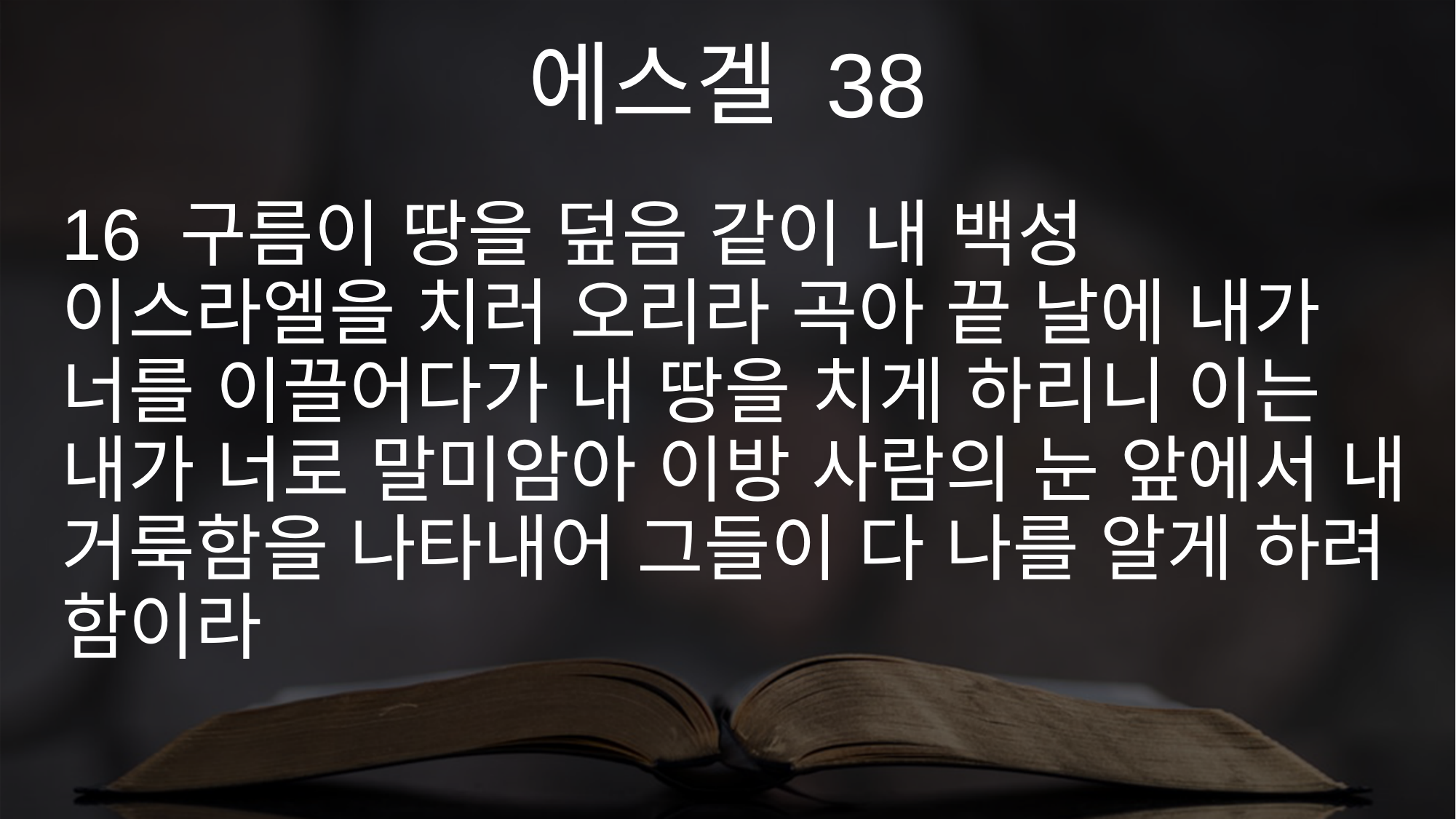

에스겔 38
16 구름이 땅을 덮음 같이 내 백성 이스라엘을 치러 오리라 곡아 끝 날에 내가 너를 이끌어다가 내 땅을 치게 하리니 이는 내가 너로 말미암아 이방 사람의 눈 앞에서 내 거룩함을 나타내어 그들이 다 나를 알게 하려 함이라